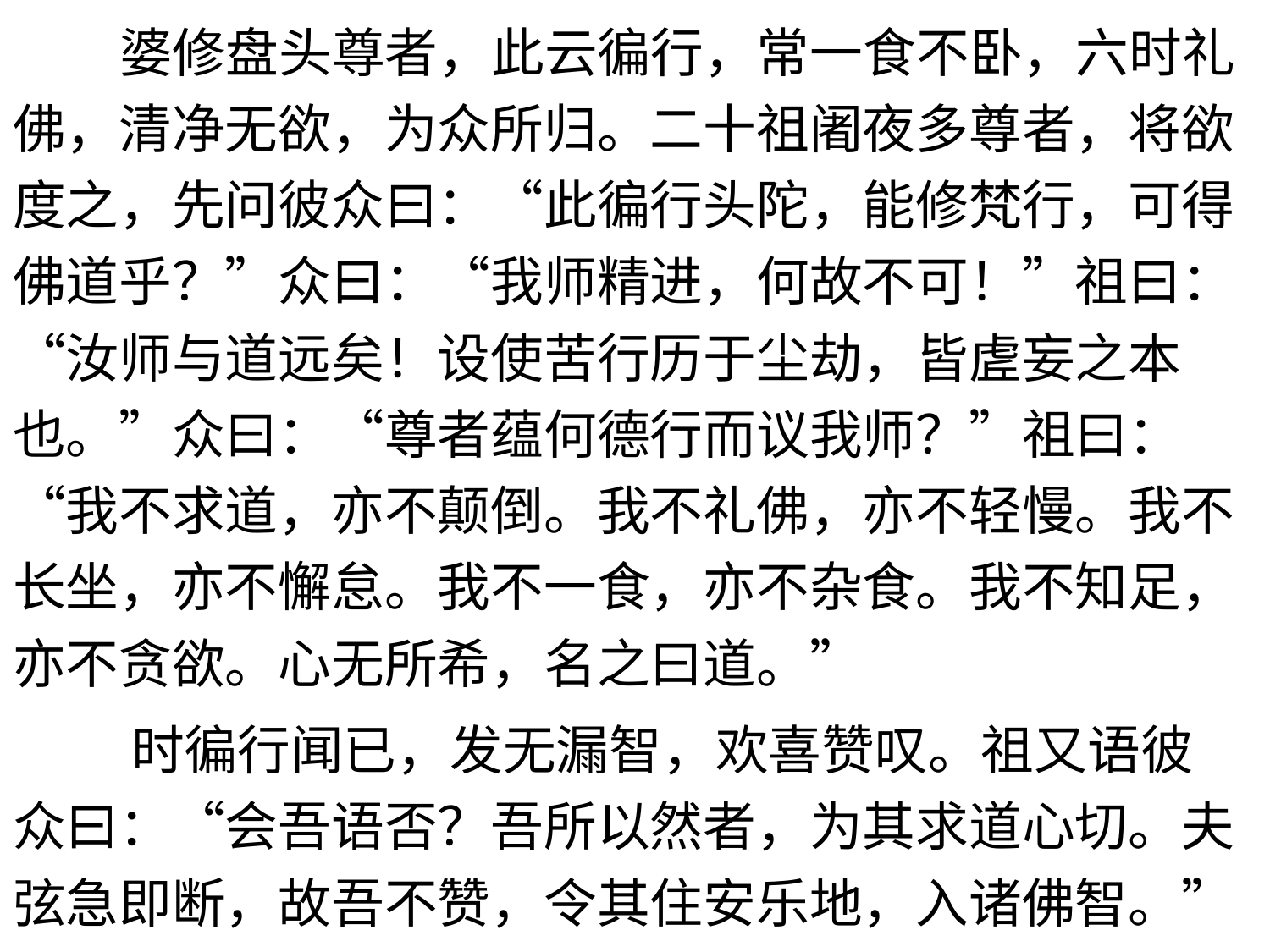

婆修盘头尊者，此云徧行，常一食不卧，六时礼佛，清净无欲，为众所归。二十祖阇夜多尊者，将欲度之，先问彼众曰：“此徧行头陀，能修梵行，可得佛道乎？”众曰：“我师精进，何故不可！”祖曰：“汝师与道远矣！设使苦行历于尘劫，皆虗妄之本也。”众曰：“尊者蕴何德行而议我师？”祖曰：“我不求道，亦不颠倒。我不礼佛，亦不轻慢。我不长坐，亦不懈怠。我不一食，亦不杂食。我不知足，亦不贪欲。心无所希，名之曰道。”
         时徧行闻已，发无漏智，欢喜赞叹。祖又语彼众曰：“会吾语否？吾所以然者，为其求道心切。夫弦急即断，故吾不赞，令其住安乐地，入诸佛智。”